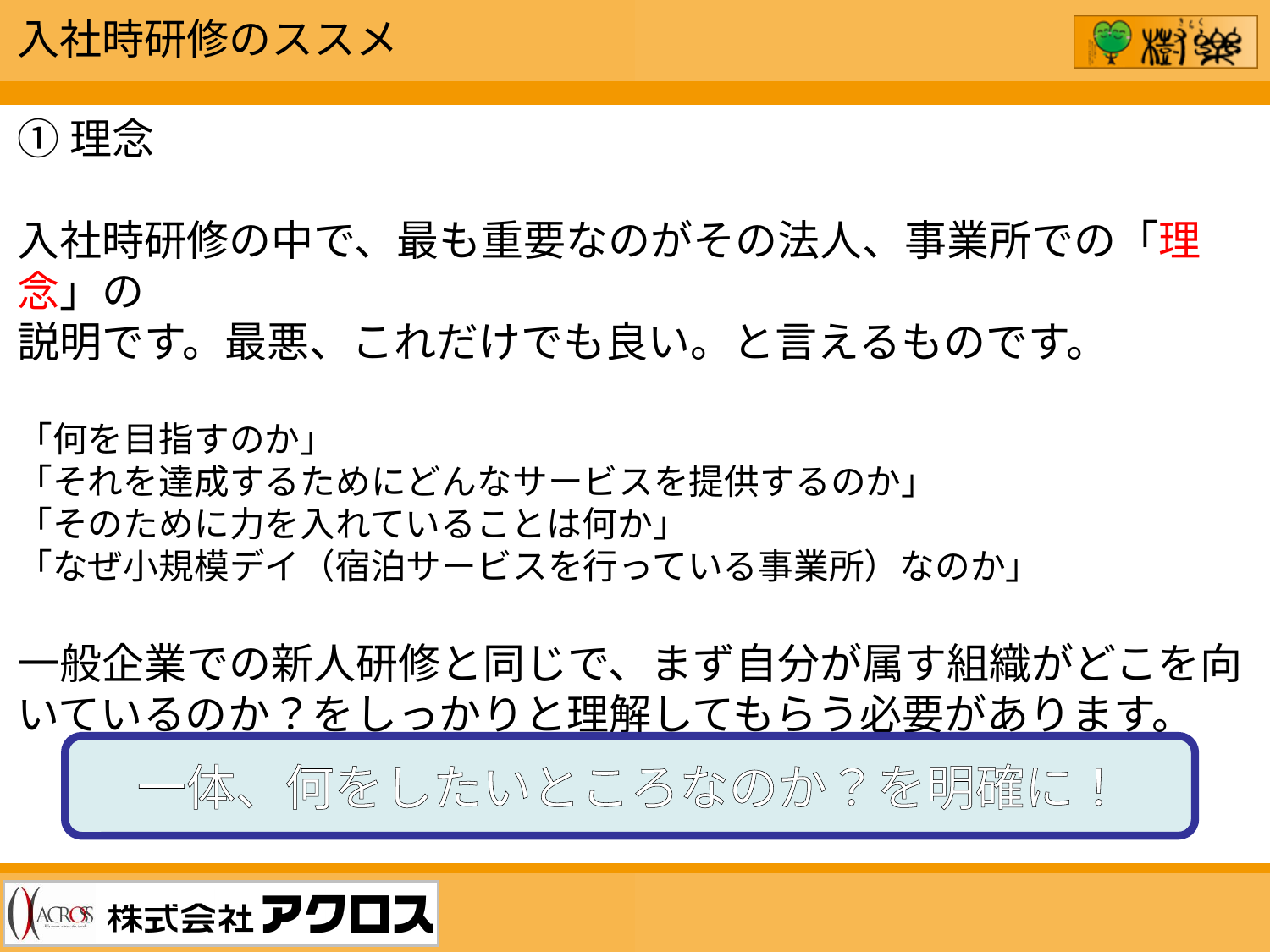

入社時研修のススメ
①理念

入社時研修の中で、最も重要なのがその法人、事業所での「理念」の
説明です。最悪、これだけでも良い。と言えるものです。

「何を目指すのか」
「それを達成するためにどんなサービスを提供するのか」
「そのために力を入れていることは何か」
「なぜ小規模デイ（宿泊サービスを行っている事業所）なのか」

一般企業での新人研修と同じで、まず自分が属す組織がどこを向いているのか？をしっかりと理解してもらう必要があります。

一体、何をしたいところなのか？を明確に！